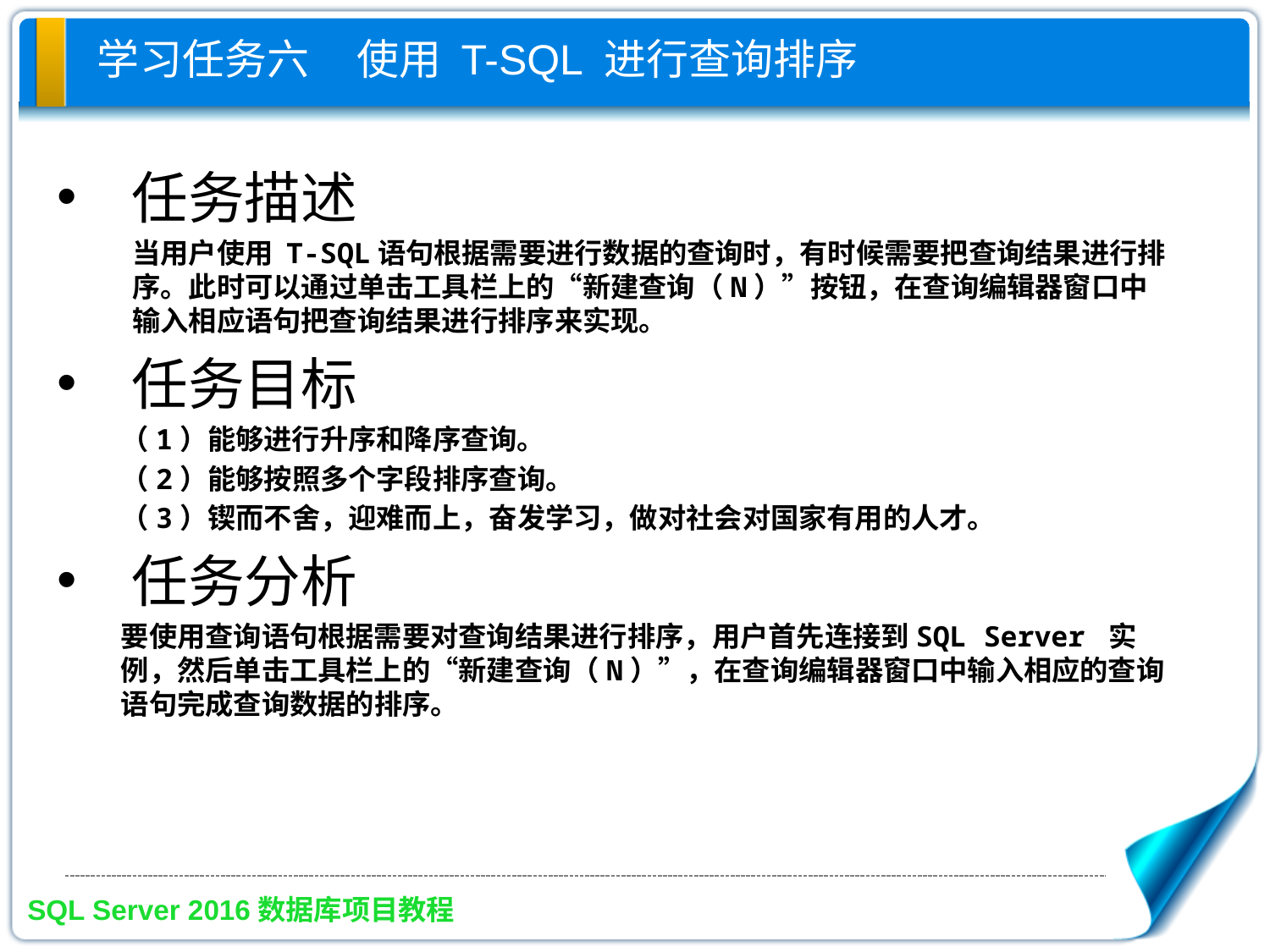

# 学习任务六     使用 T-SQL 进行查询排序
任务描述
当用户使用 T-SQL语句根据需要进行数据的查询时，有时候需要把查询结果进行排序。此时可以通过单击工具栏上的“新建查询（N）”按钮，在查询编辑器窗口中输入相应语句把查询结果进行排序来实现。
任务目标
（1）能够进行升序和降序查询。
（2）能够按照多个字段排序查询。
（3）锲而不舍，迎难而上，奋发学习，做对社会对国家有用的人才。
任务分析
要使用查询语句根据需要对查询结果进行排序，用户首先连接到SQL Server 实例，然后单击工具栏上的“新建查询（N）”，在查询编辑器窗口中输入相应的查询语句完成查询数据的排序。